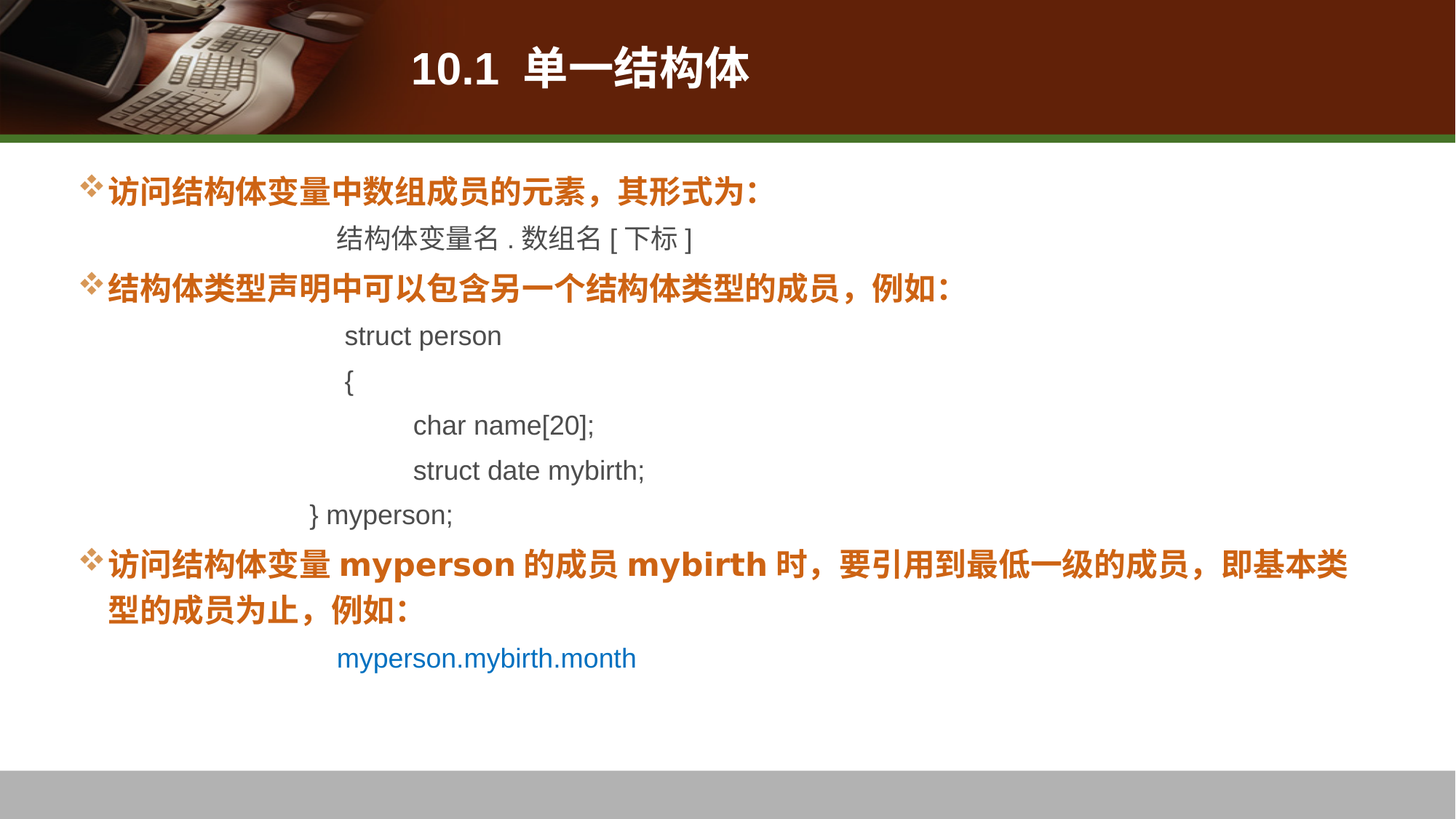

# 10.1 单一结构体
访问结构体变量中数组成员的元素，其形式为：
		结构体变量名.数组名[下标]
结构体类型声明中可以包含另一个结构体类型的成员，例如：
		 struct person
 		 {
  		          char name[20];
   		          struct date mybirth;
                         } myperson;
访问结构体变量myperson的成员mybirth时，要引用到最低一级的成员，即基本类型的成员为止，例如：
		myperson.mybirth.month